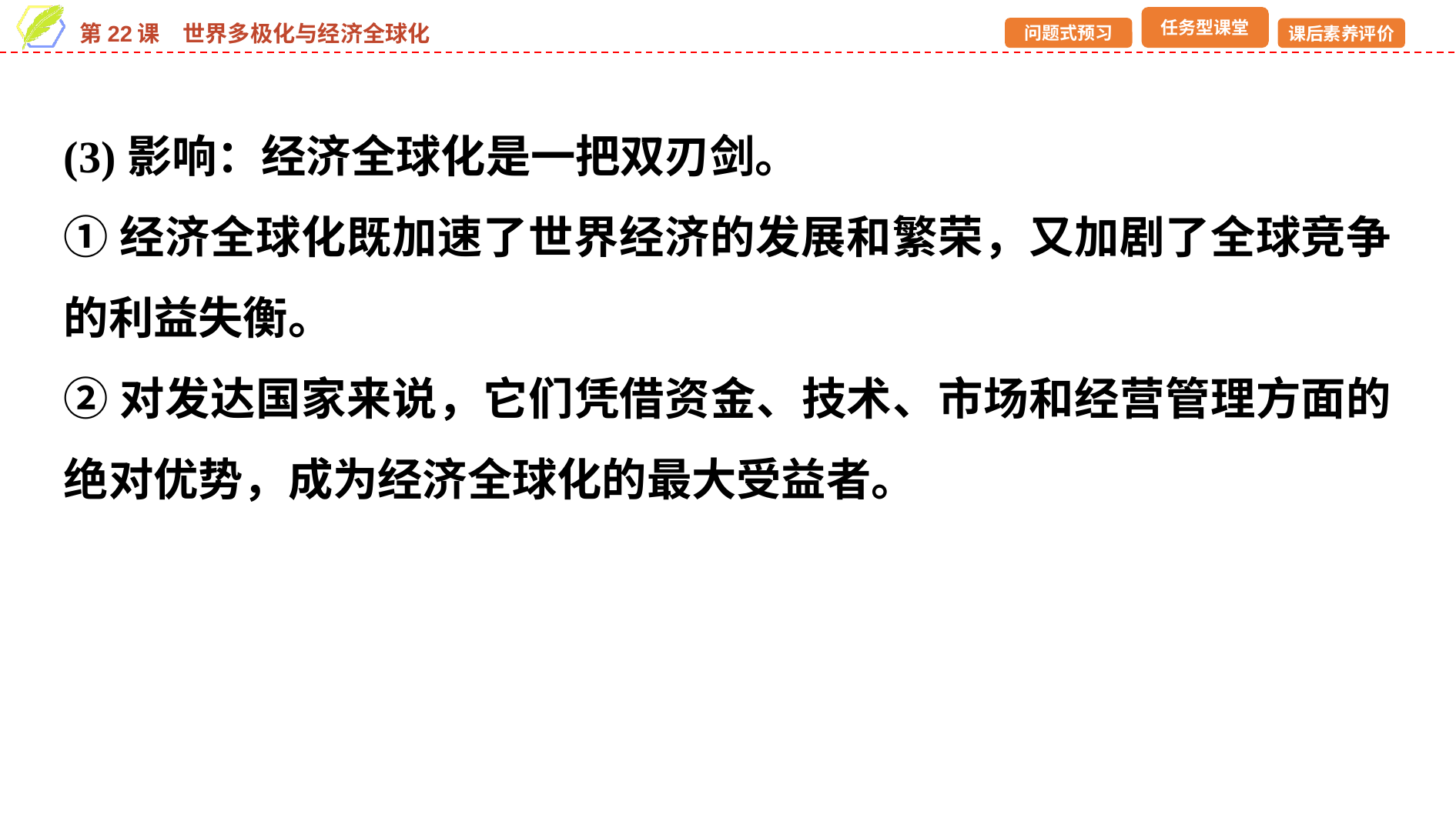

(3)影响：经济全球化是一把双刃剑。
①经济全球化既加速了世界经济的发展和繁荣，又加剧了全球竞争的利益失衡。
②对发达国家来说，它们凭借资金、技术、市场和经营管理方面的绝对优势，成为经济全球化的最大受益者。